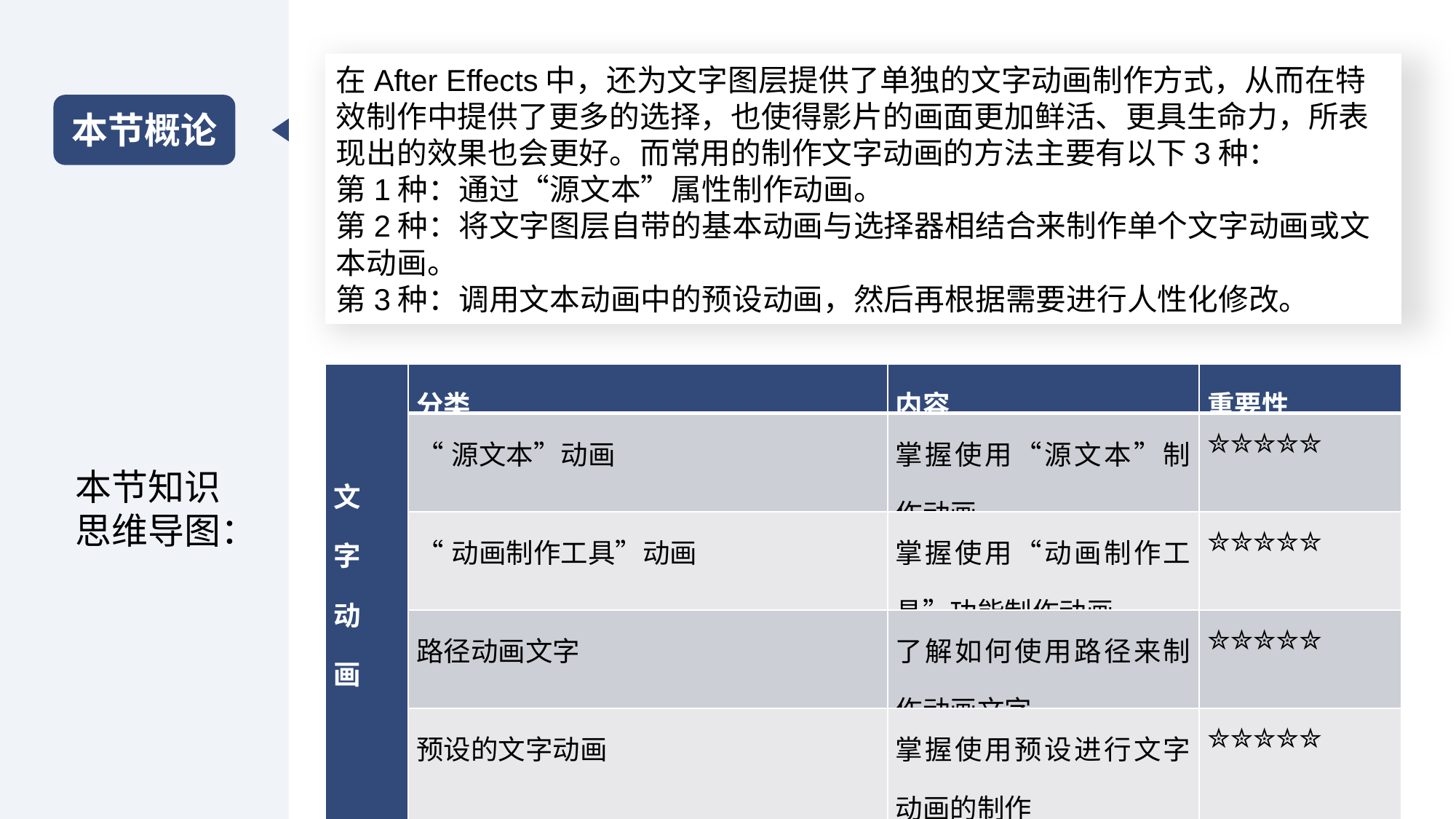

在After Effects中，还为文字图层提供了单独的文字动画制作方式，从而在特效制作中提供了更多的选择，也使得影片的画面更加鲜活、更具生命力，所表现出的效果也会更好。而常用的制作文字动画的方法主要有以下3种：
第1种：通过“源文本”属性制作动画。
第2种：将文字图层自带的基本动画与选择器相结合来制作单个文字动画或文本动画。
第3种：调用文本动画中的预设动画，然后再根据需要进行人性化修改。

本节概论

| 文 字 动 画 | 分类 | 内容 | 重要性 |
| --- | --- | --- | --- |
|  | “源文本”动画 | 掌握使用“源文本”制作动画 | ✮✮✮✮✮ |
|  | “动画制作工具”动画 | 掌握使用“动画制作工具”功能制作动画 | ✮✮✮✮✮ |
|  | 路径动画文字 | 了解如何使用路径来制作动画文字 | ✮✮✮✮✮ |
|  | 预设的文字动画 | 掌握使用预设进行文字动画的制作 | ✮✮✮✮✮ |
本节知识思维导图：